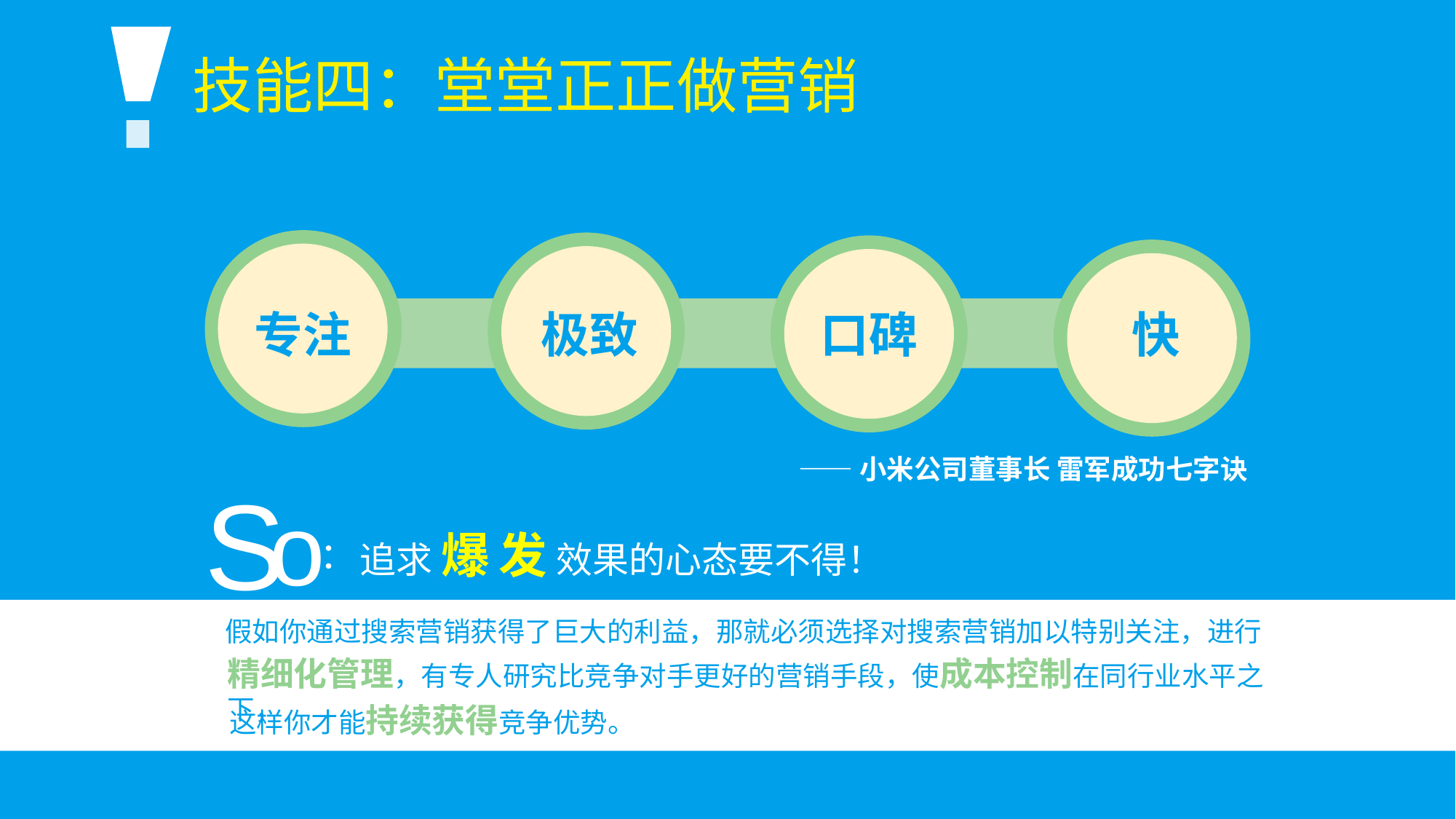

技能四：堂堂正正做营销

专注

极致

口碑

快

——小米公司董事长 雷军成功七字诀
S
o
追求 爆发效果的心态要不得！
：

假如你通过搜索营销获得了巨大的利益，那就必须选择对搜索营销加以特别关注，进行
精细化管理，有专人研究比竞争对手更好的营销手段，使成本控制在同行业水平之下，
这样你才能持续获得竞争优势。